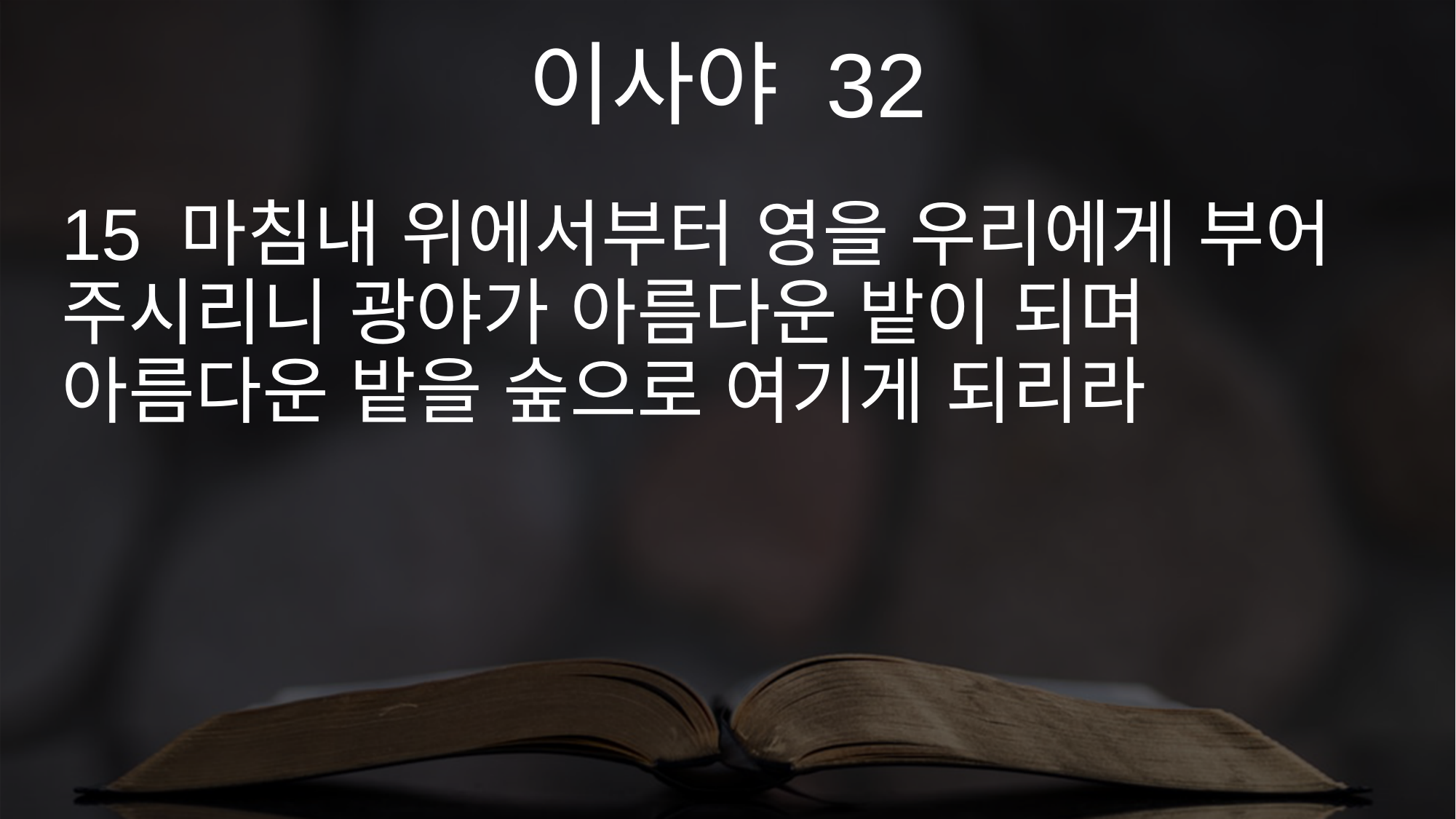

이사야 32
15 마침내 위에서부터 영을 우리에게 부어 주시리니 광야가 아름다운 밭이 되며 아름다운 밭을 숲으로 여기게 되리라